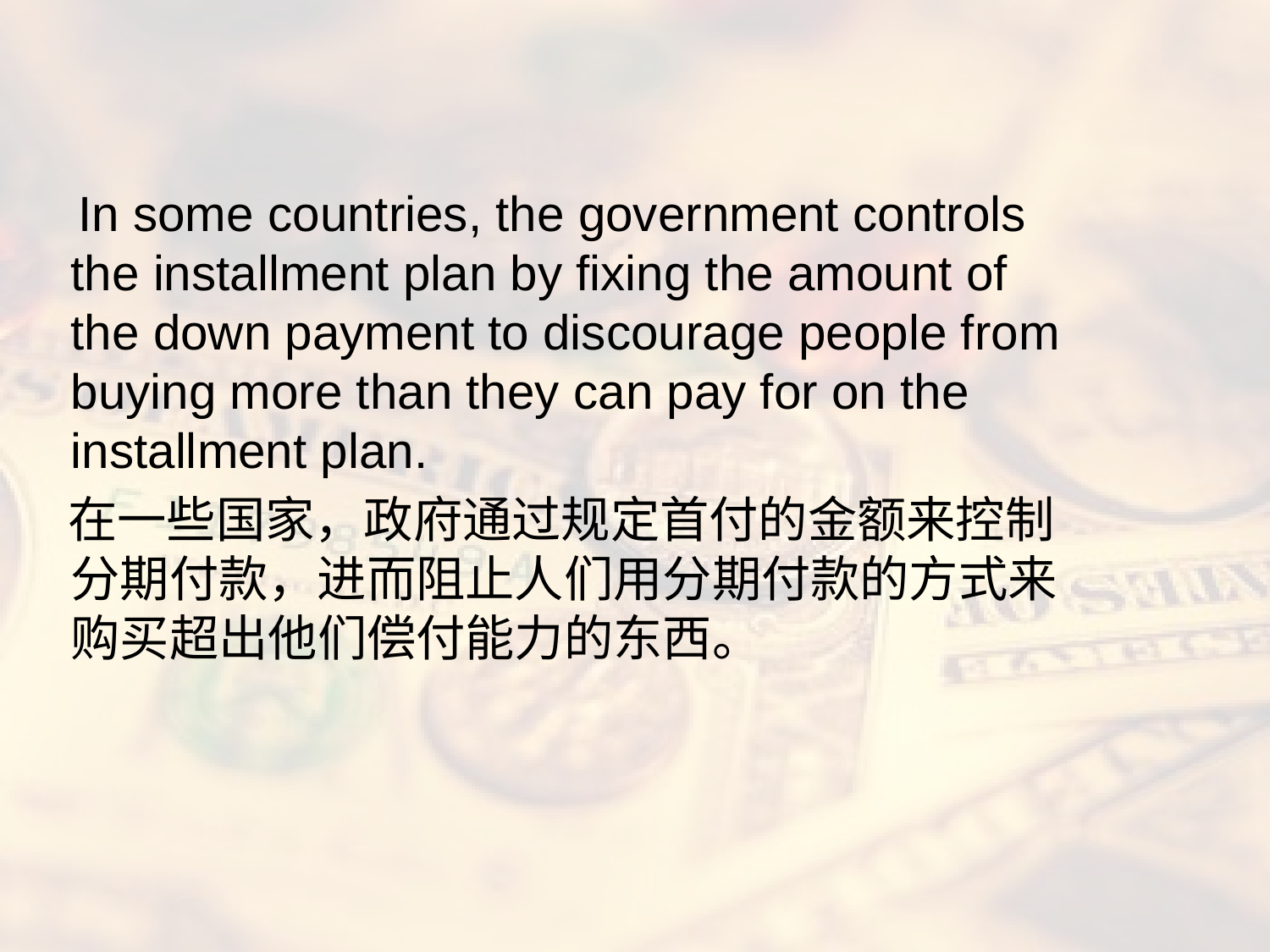

#
    In some countries, the government controls the installment plan by fixing the amount of the down payment to discourage people from buying more than they can pay for on the installment plan.
   在一些国家，政府通过规定首付的金额来控制分期付款，进而阻止人们用分期付款的方式来购买超出他们偿付能力的东西。